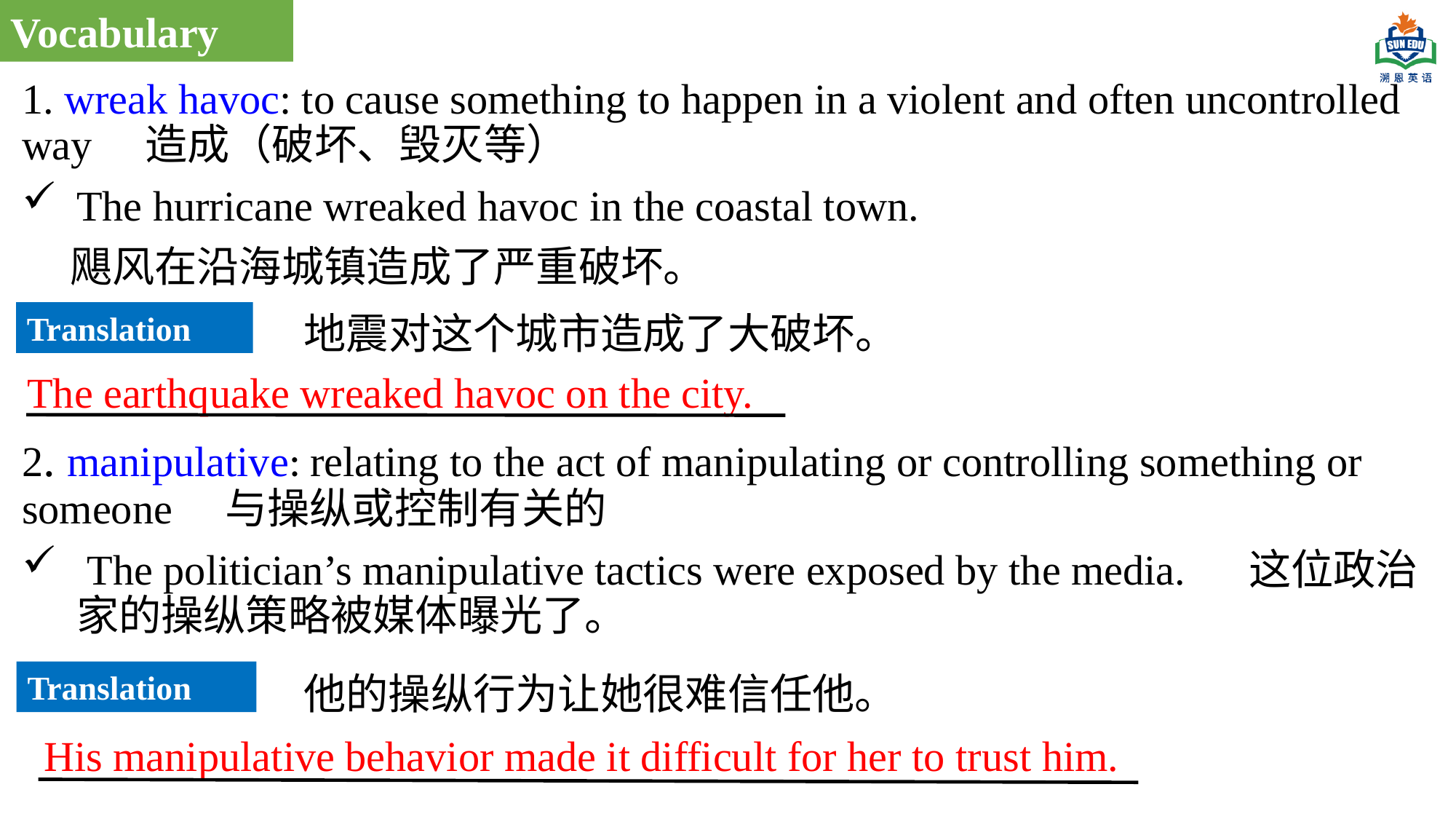

Vocabulary
1. wreak havoc: to cause something to happen in a violent and often uncontrolled way    造成（破坏、毁灭等）
The hurricane wreaked havoc in the coastal town.
    飓风在沿海城镇造成了严重破坏。

2. manipulative: relating to the act of manipulating or controlling something or someone    与操纵或控制有关的
 The politician’s manipulative tactics were exposed by the media.     这位政治家的操纵策略被媒体曝光了。
地震对这个城市造成了大破坏。
Translation
The earthquake wreaked havoc on the city.
Translation
他的操纵行为让她很难信任他。
His manipulative behavior made it difficult for her to trust him.